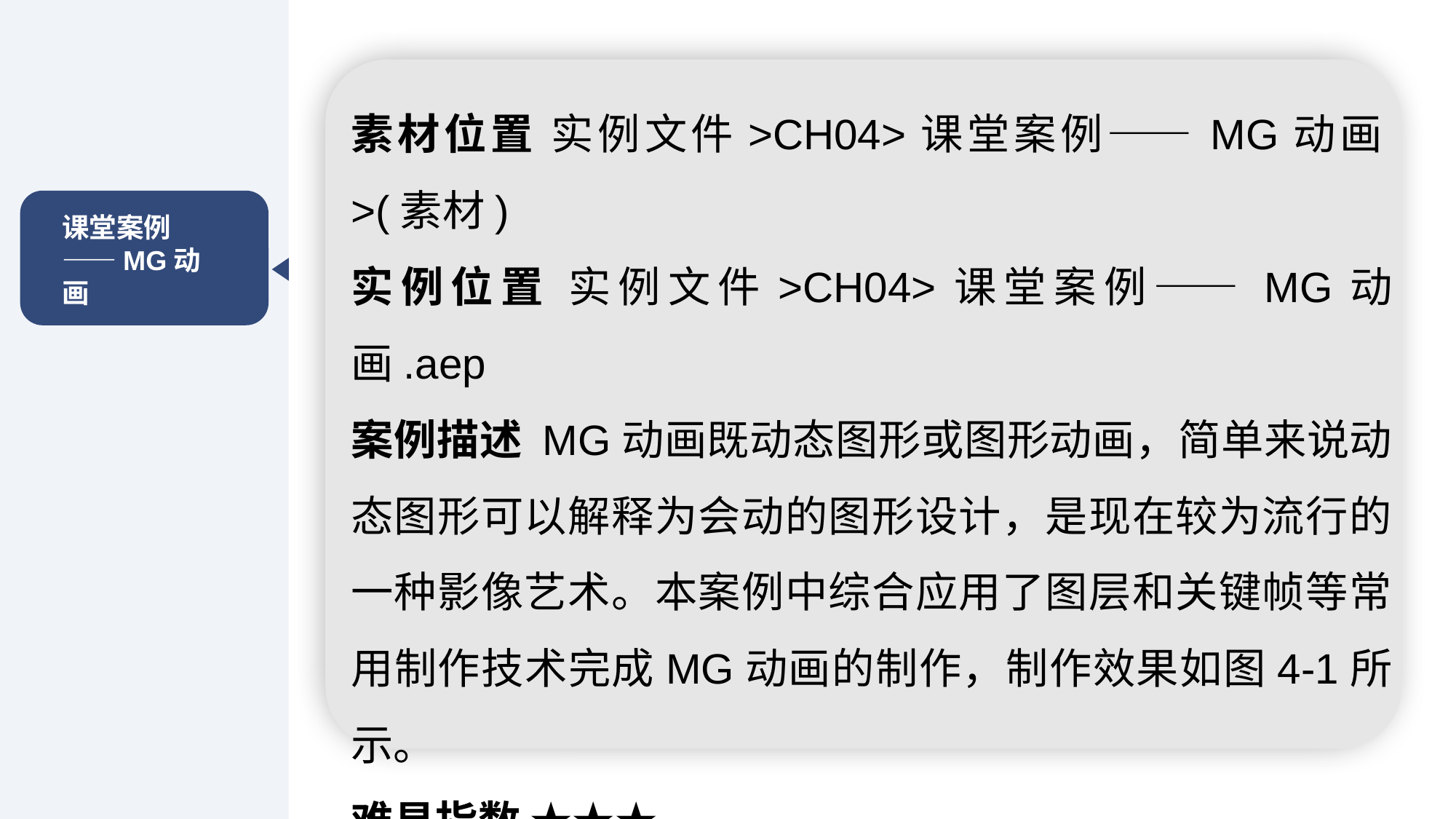

素材位置 实例文件>CH04>课堂案例——MG动画>(素材)
实例位置 实例文件>CH04>课堂案例——MG动画.aep
案例描述 MG动画既动态图形或图形动画，简单来说动态图形可以解释为会动的图形设计，是现在较为流行的一种影像艺术。本案例中综合应用了图层和关键帧等常用制作技术完成MG动画的制作，制作效果如图4-1所示。
难易指数 ★★★

课堂案例——MG动画